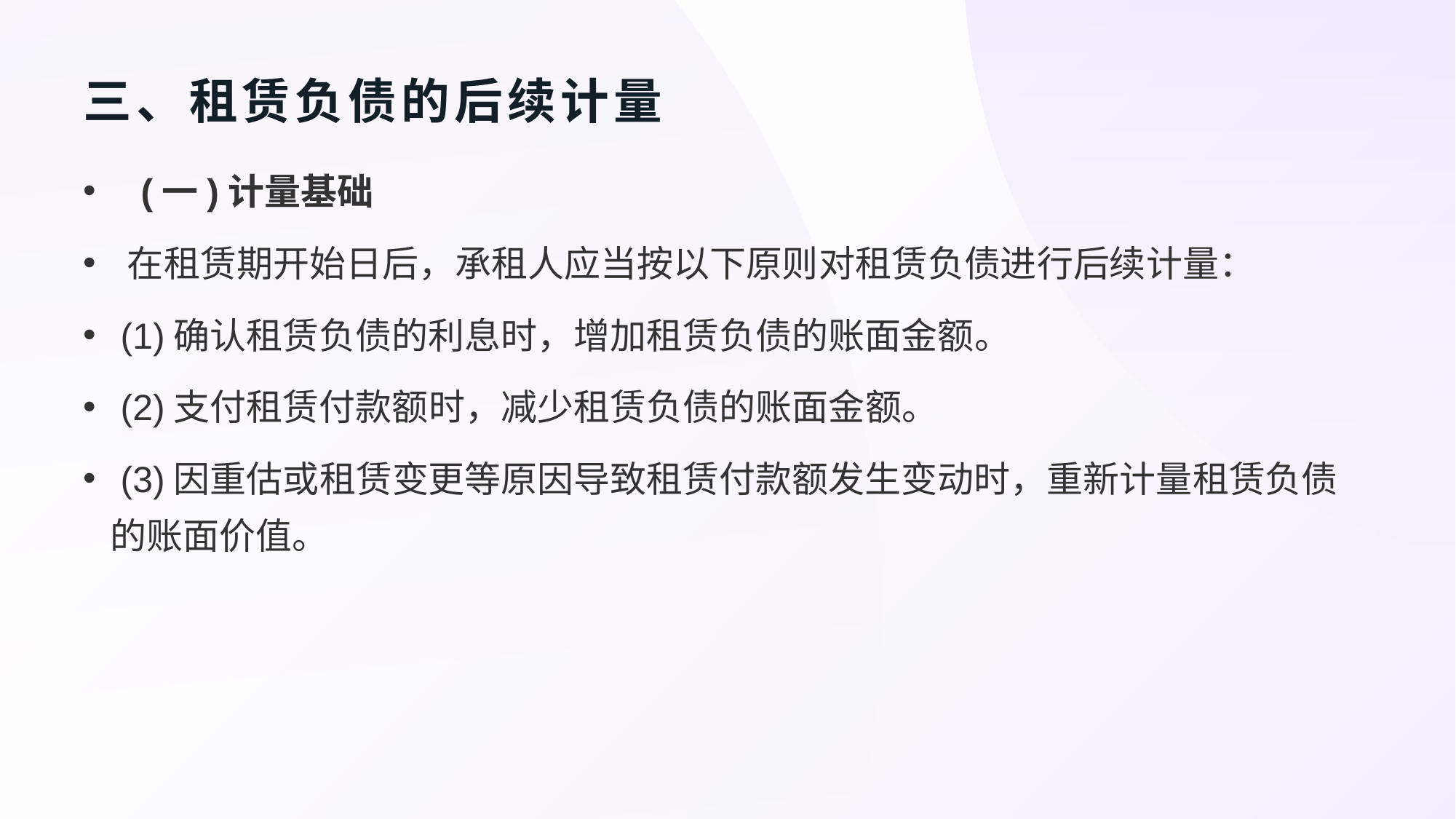

# 三、租赁负债的后续计量
   (一)计量基础
 在租赁期开始日后，承租人应当按以下原则对租赁负债进行后续计量：
 (1)确认租赁负债的利息时，增加租赁负债的账面金额。
 (2)支付租赁付款额时，减少租赁负债的账面金额。
 (3)因重估或租赁变更等原因导致租赁付款额发生变动时，重新计量租赁负债的账面价值。